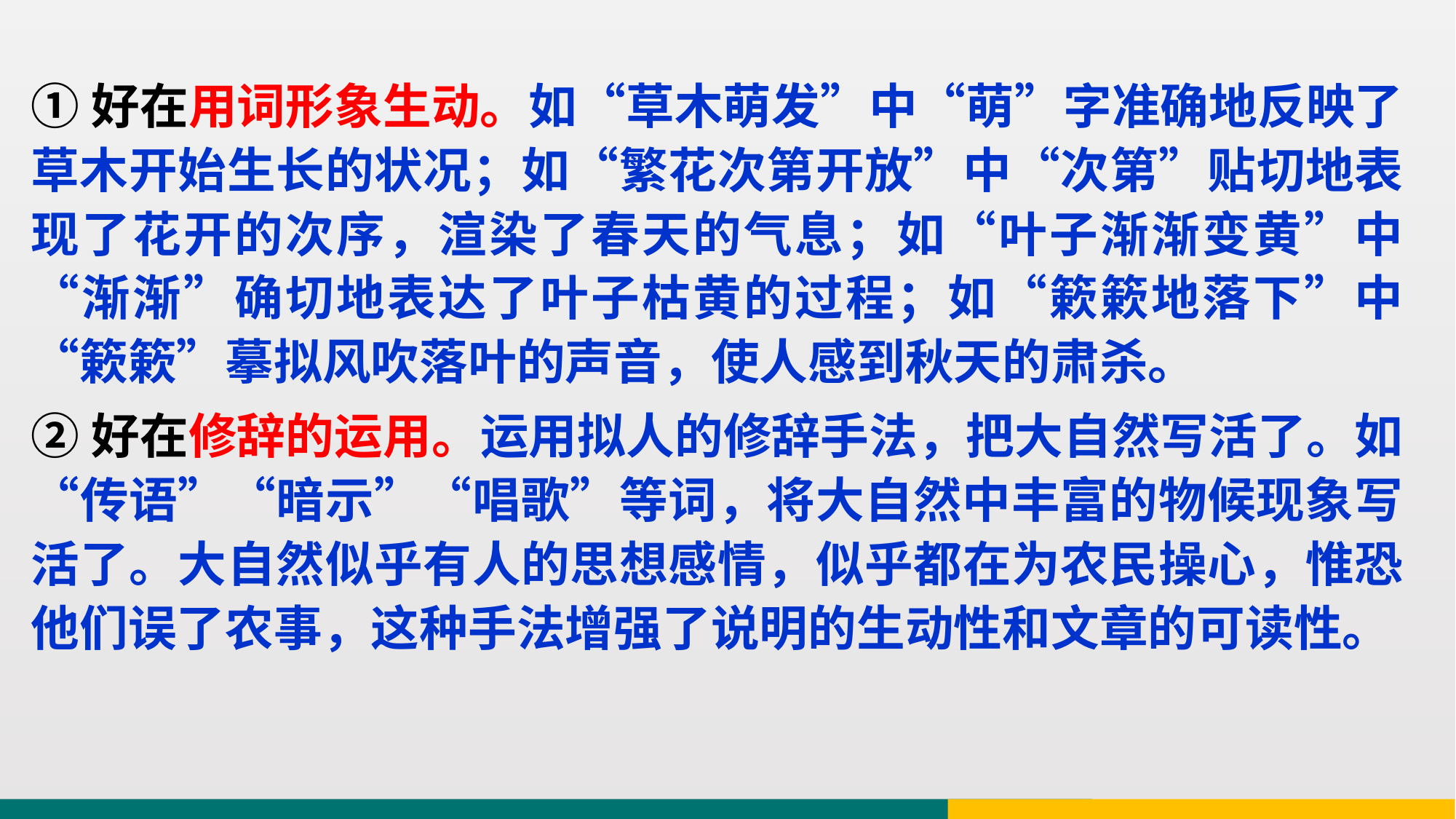

①好在用词形象生动。如“草木萌发”中“萌”字准确地反映了草木开始生长的状况；如“繁花次第开放”中“次第”贴切地表现了花开的次序，渲染了春天的气息；如“叶子渐渐变黄”中 “渐渐”确切地表达了叶子枯黄的过程；如“簌簌地落下”中 “簌簌”摹拟风吹落叶的声音，使人感到秋天的肃杀。
②好在修辞的运用。运用拟人的修辞手法，把大自然写活了。如“传语”“暗示”“唱歌”等词，将大自然中丰富的物候现象写活了。大自然似乎有人的思想感情，似乎都在为农民操心，惟恐他们误了农事，这种手法增强了说明的生动性和文章的可读性。